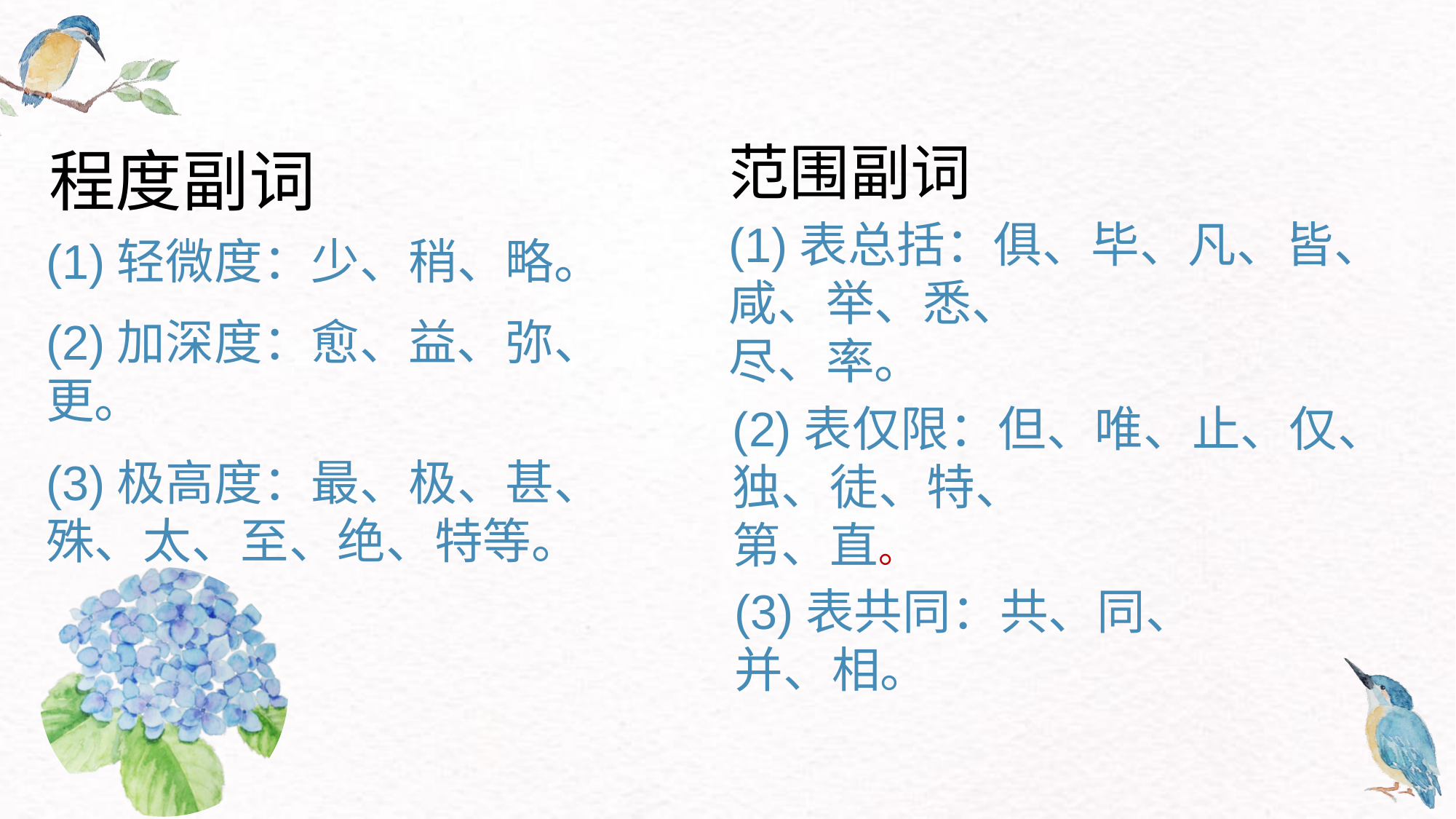

范围副词
程度副词
(1)表总括：俱、毕、凡、皆、咸、举、悉、
尽、率。
(1)轻微度：少、稍、略。
(2)加深度：愈、益、弥、更。
(2)表仅限：但、唯、止、仅、独、徒、特、
第、直。
(3)极高度：最、极、甚、殊、太、至、绝、特等。

(3)表共同：共、同、并、相。